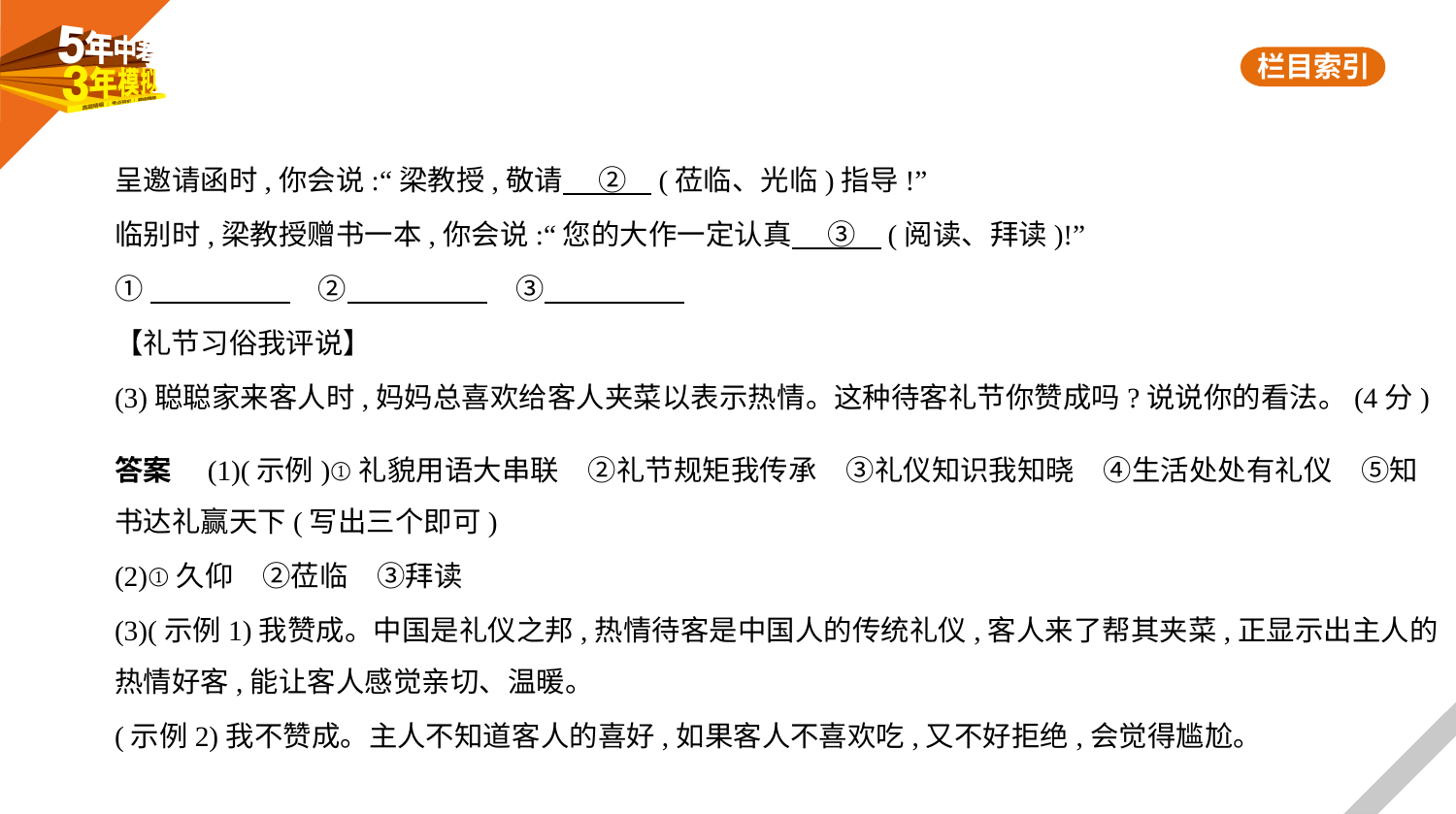

呈邀请函时,你会说:“梁教授,敬请　 ②    (莅临、光临)指导!”
临别时,梁教授赠书一本,你会说:“您的大作一定认真　 ③    (阅读、拜读)!”
①　　　　    　②　　　　    　③
【礼节习俗我评说】
(3)聪聪家来客人时,妈妈总喜欢给客人夹菜以表示热情。这种待客礼节你赞成吗?说说你的看法。(4分)
答案　(1)(示例)①礼貌用语大串联　②礼节规矩我传承　③礼仪知识我知晓　④生活处处有礼仪　⑤知
书达礼赢天下(写出三个即可)
(2)①久仰　②莅临　③拜读
(3)(示例1)我赞成。中国是礼仪之邦,热情待客是中国人的传统礼仪,客人来了帮其夹菜,正显示出主人的
热情好客,能让客人感觉亲切、温暖。
(示例2)我不赞成。主人不知道客人的喜好,如果客人不喜欢吃,又不好拒绝,会觉得尴尬。